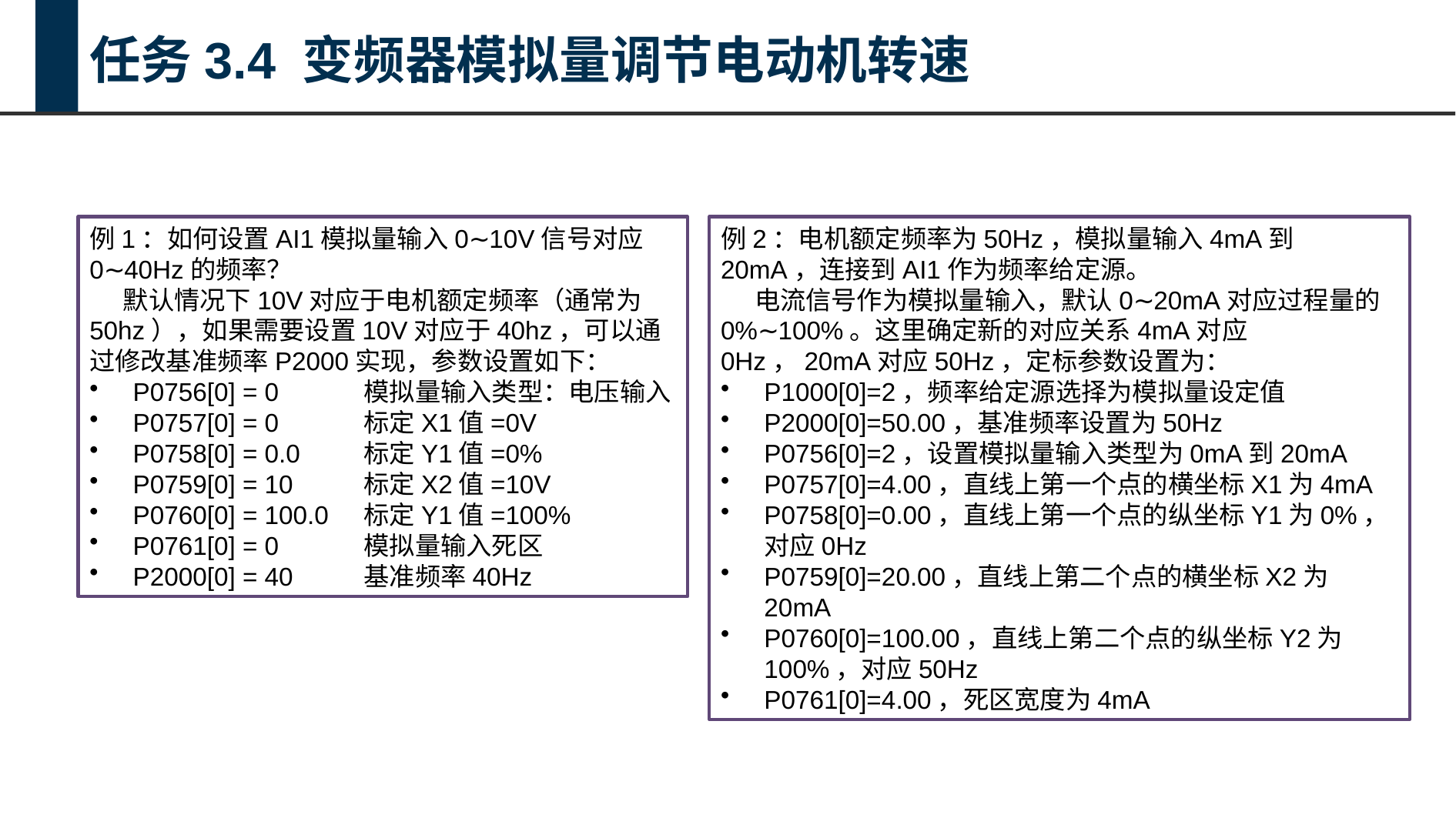

任务3.4 变频器模拟量调节电动机转速
例1：如何设置AI1模拟量输入0∼10V信号对应0∼40Hz的频率？
默认情况下10V对应于电机额定频率（通常为50hz），如果需要设置10V对应于40hz，可以通过修改基准频率P2000实现，参数设置如下：
P0756[0] = 0	模拟量输入类型：电压输入
P0757[0] = 0	标定X1值=0V
P0758[0] = 0.0	标定Y1值=0%
P0759[0] = 10	标定X2值=10V
P0760[0] = 100.0	标定Y1值=100%
P0761[0] = 0	模拟量输入死区
P2000[0] = 40	基准频率40Hz
例2：电机额定频率为50Hz，模拟量输入4mA到20mA，连接到AI1作为频率给定源。
电流信号作为模拟量输入，默认0∼20mA对应过程量的0%∼100%。这里确定新的对应关系4mA对应0Hz，20mA对应50Hz，定标参数设置为：
P1000[0]=2，频率给定源选择为模拟量设定值
P2000[0]=50.00，基准频率设置为50Hz
P0756[0]=2，设置模拟量输入类型为0mA到20mA
P0757[0]=4.00，直线上第一个点的横坐标X1为4mA
P0758[0]=0.00，直线上第一个点的纵坐标Y1为0%，对应0Hz
P0759[0]=20.00，直线上第二个点的横坐标X2为20mA
P0760[0]=100.00，直线上第二个点的纵坐标Y2为100%，对应50Hz
P0761[0]=4.00，死区宽度为4mA